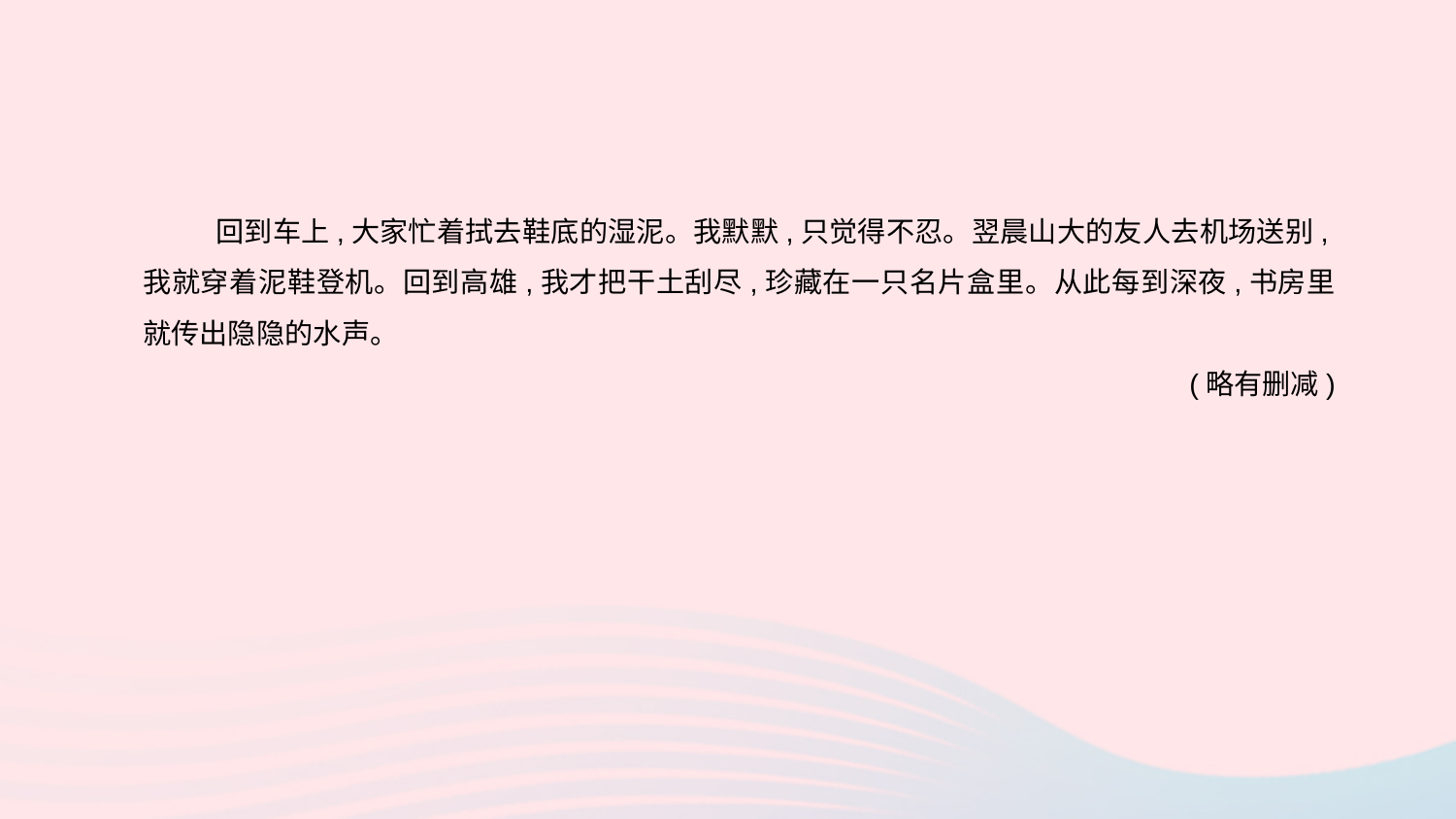

回到车上,大家忙着拭去鞋底的湿泥。我默默,只觉得不忍。翌晨山大的友人去机场送别,我就穿着泥鞋登机。回到高雄,我才把干土刮尽,珍藏在一只名片盒里。从此每到深夜,书房里就传出隐隐的水声。
(略有删减)